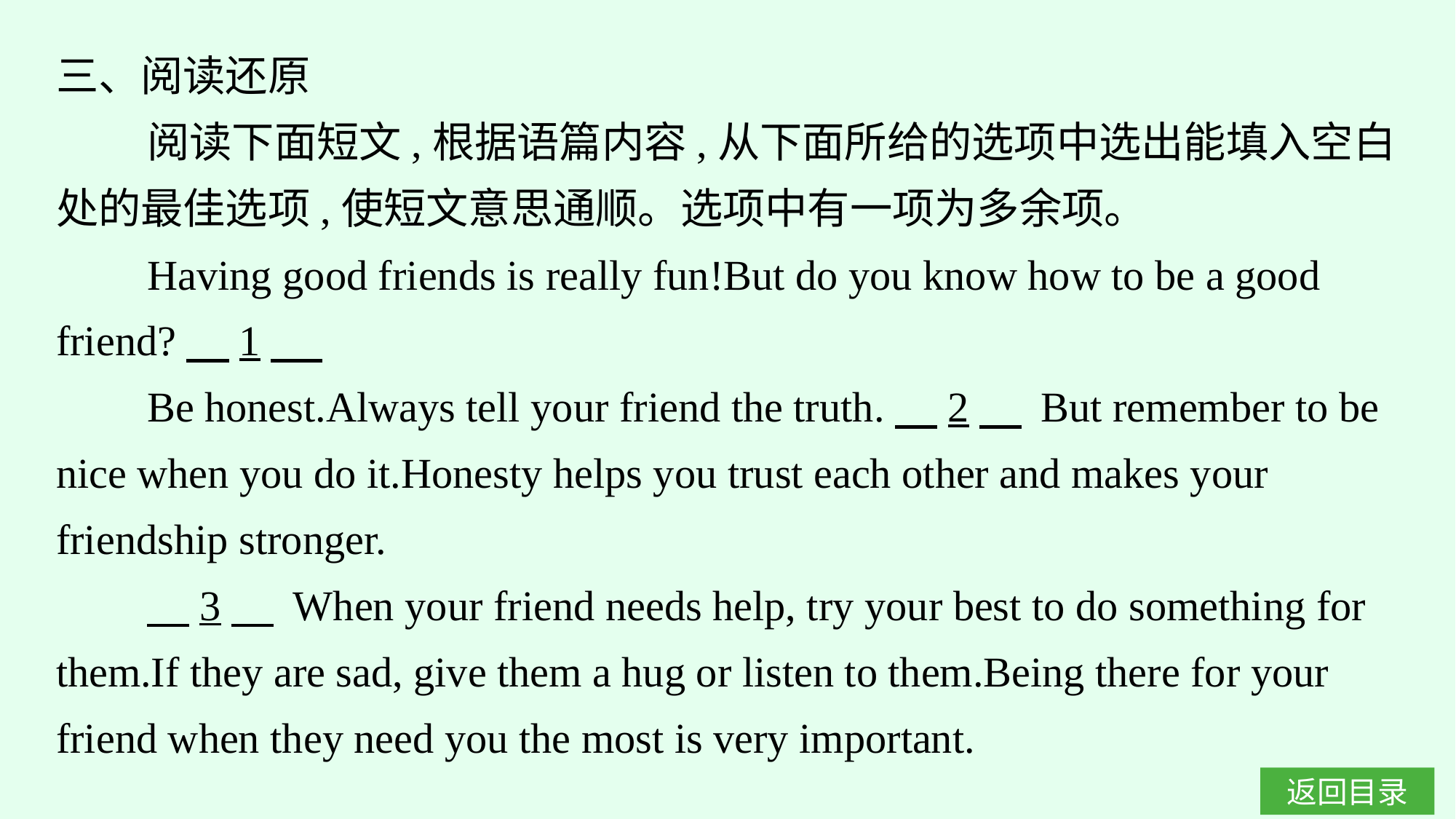

三、阅读还原
阅读下面短文,根据语篇内容,从下面所给的选项中选出能填入空白处的最佳选项,使短文意思通顺。选项中有一项为多余项。
Having good friends is really fun!But do you know how to be a good friend?　1
Be honest.Always tell your friend the truth.　2　 But remember to be nice when you do it.Honesty helps you trust each other and makes your friendship stronger.
　3　 When your friend needs help, try your best to do something for them.If they are sad, give them a hug or listen to them.Being there for your friend when they need you the most is very important.